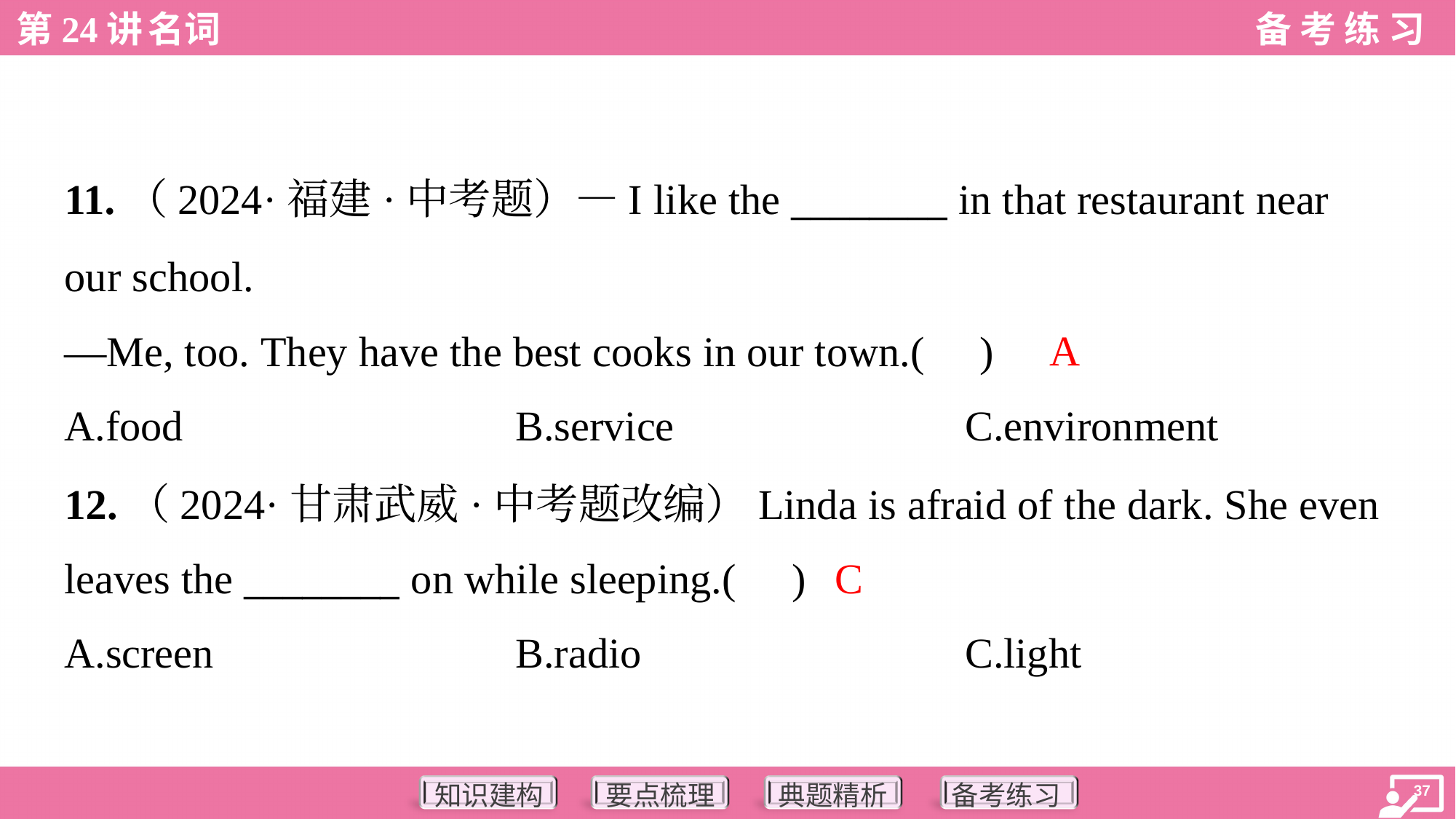

11.（2024·福建·中考题）—I like the ________ in that restaurant near
our school.
—Me, too. They have the best cooks in our town.(     )
A
A.food	B.service	C.environment
12.（2024·甘肃武威·中考题改编）Linda is afraid of the dark. She even
leaves the ________ on while sleeping.(     )
C
A.screen	B.radio	C.light